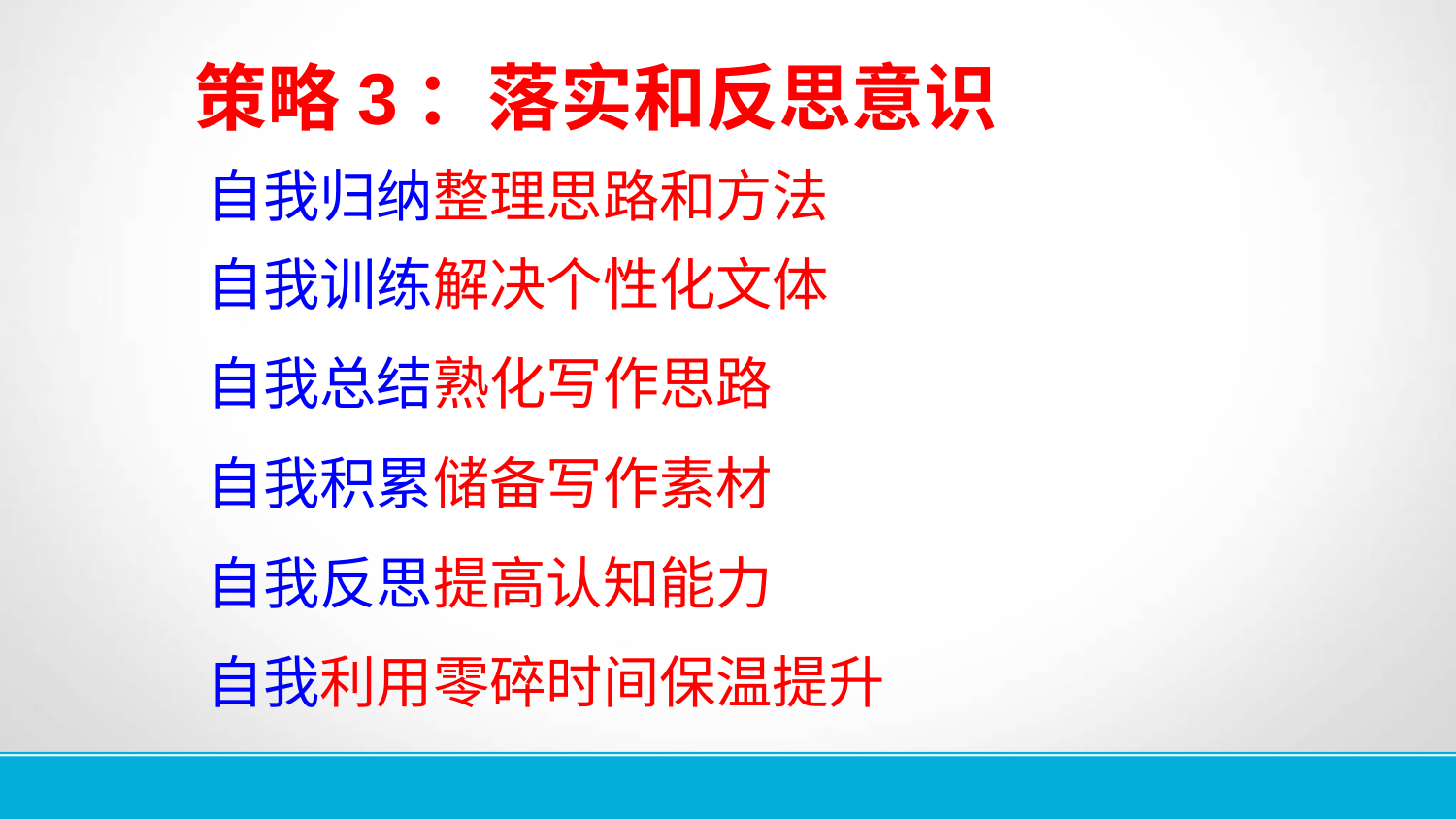

策略3：落实和反思意识
           自我归纳整理思路和方法
           自我训练解决个性化文体
           自我总结熟化写作思路
           自我积累储备写作素材
           自我反思提高认知能力
           自我利用零碎时间保温提升